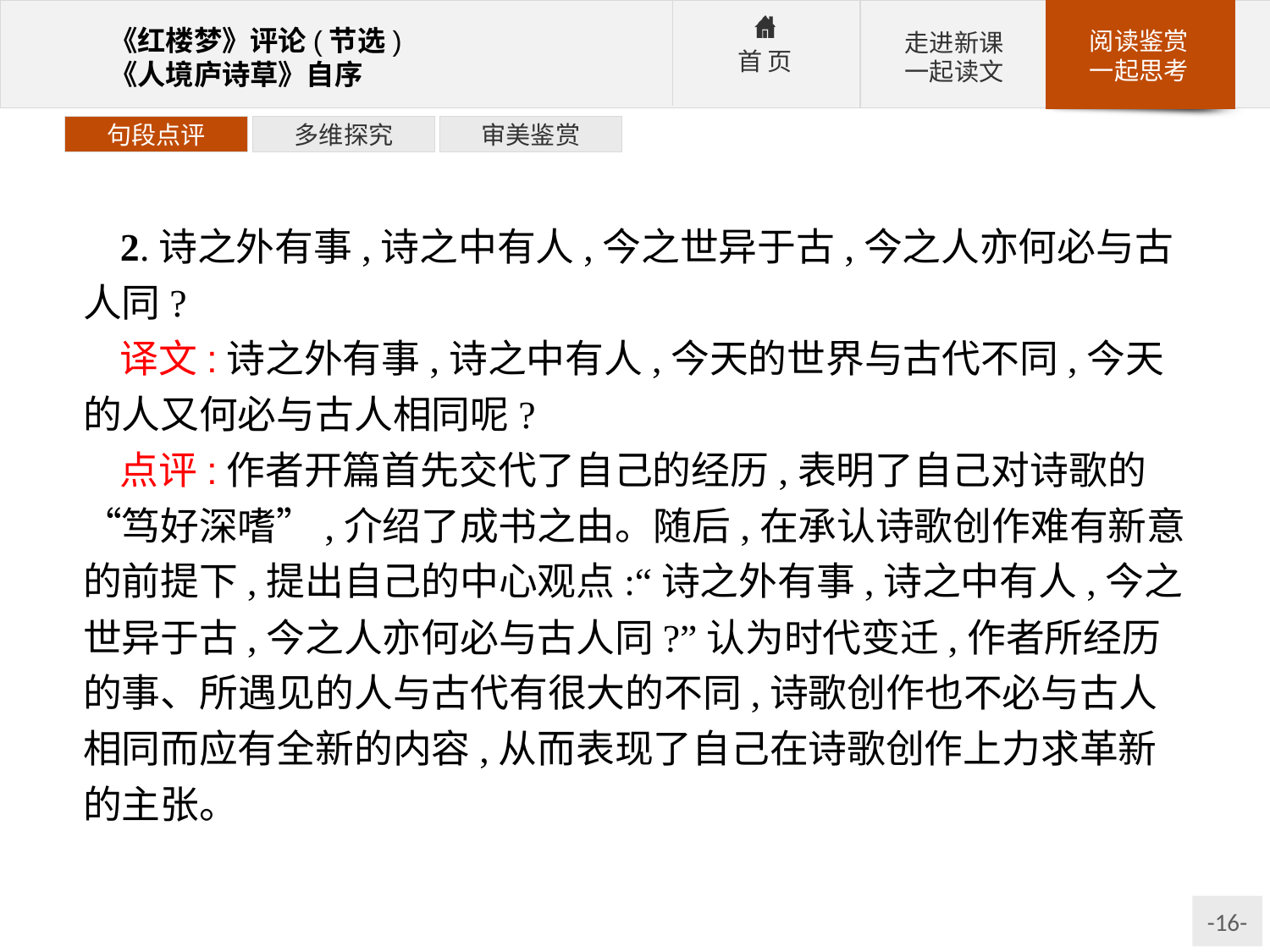

句段点评
多维探究
审美鉴赏
2.诗之外有事,诗之中有人,今之世异于古,今之人亦何必与古人同?
译文:诗之外有事,诗之中有人,今天的世界与古代不同,今天的人又何必与古人相同呢?
点评:作者开篇首先交代了自己的经历,表明了自己对诗歌的“笃好深嗜”,介绍了成书之由。随后,在承认诗歌创作难有新意的前提下,提出自己的中心观点:“诗之外有事,诗之中有人,今之世异于古,今之人亦何必与古人同?”认为时代变迁,作者所经历的事、所遇见的人与古代有很大的不同,诗歌创作也不必与古人相同而应有全新的内容,从而表现了自己在诗歌创作上力求革新的主张。